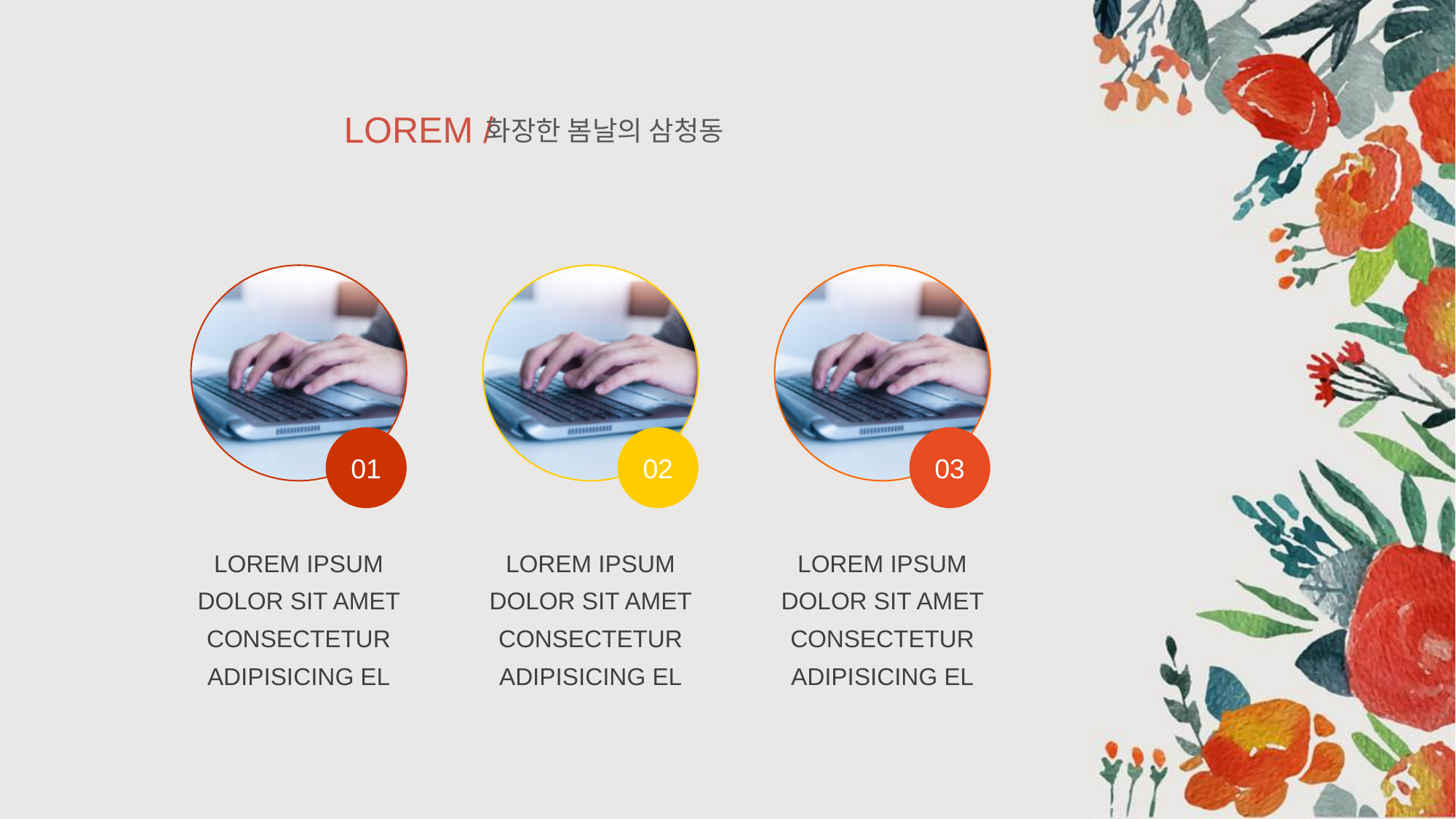

LOREM /
화장한 봄날의 삼청동

01
02
03
LOREM IPSUM DOLOR SIT AMET CONSECTETUR ADIPISICING EL
LOREM IPSUM DOLOR SIT AMET CONSECTETUR ADIPISICING EL
LOREM IPSUM DOLOR SIT AMET CONSECTETUR ADIPISICING EL